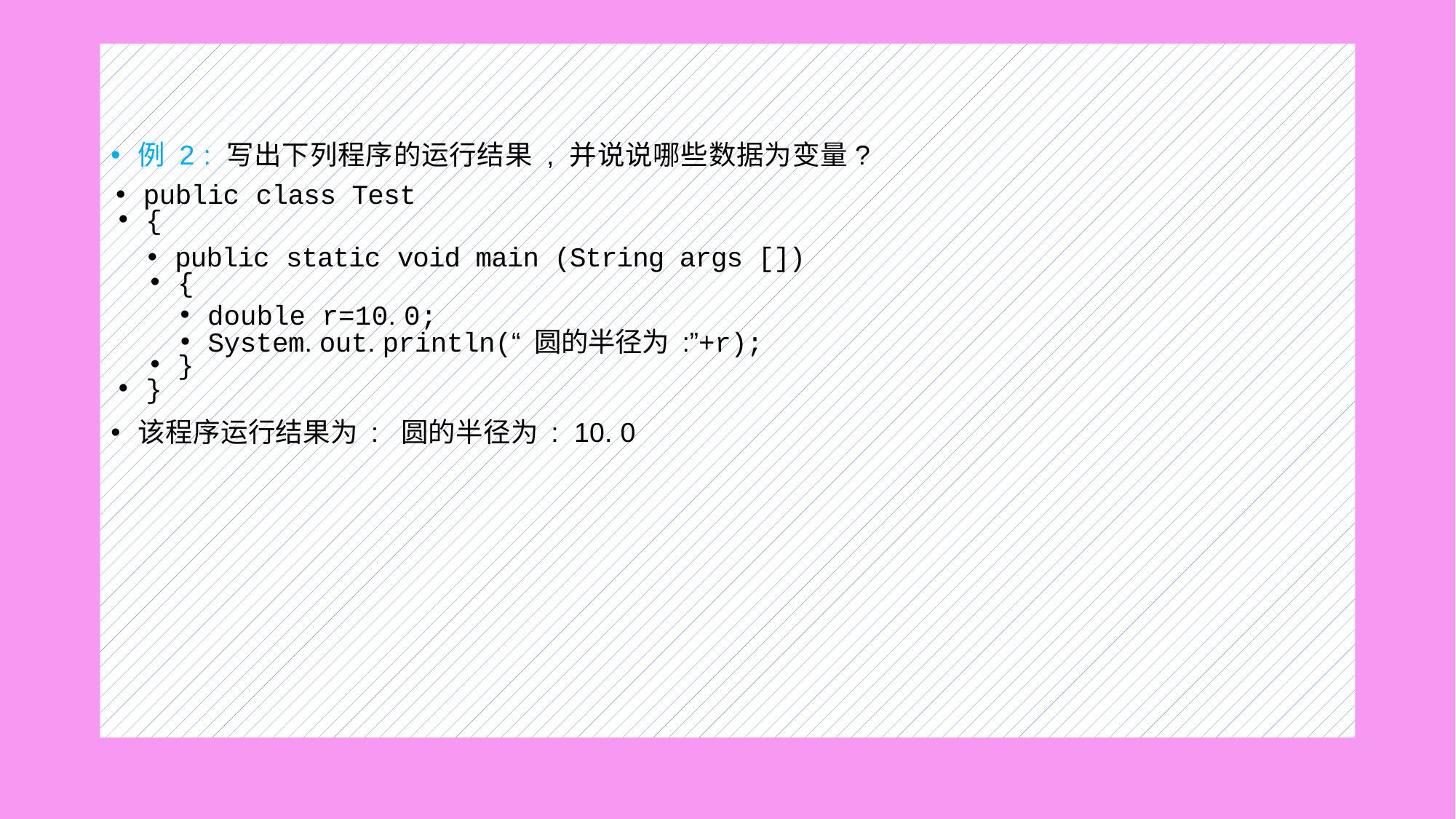

#

例 2 : 写出下列程序的运行结果 , 并说说哪些数据为变量?
public class Test
{
public static void main (String args [])
{
double r=10. 0;
System. out. println(“ 圆的半径为 :”+r);
}
}
该程序运行结果为 :  圆的半径为 :  10. 0